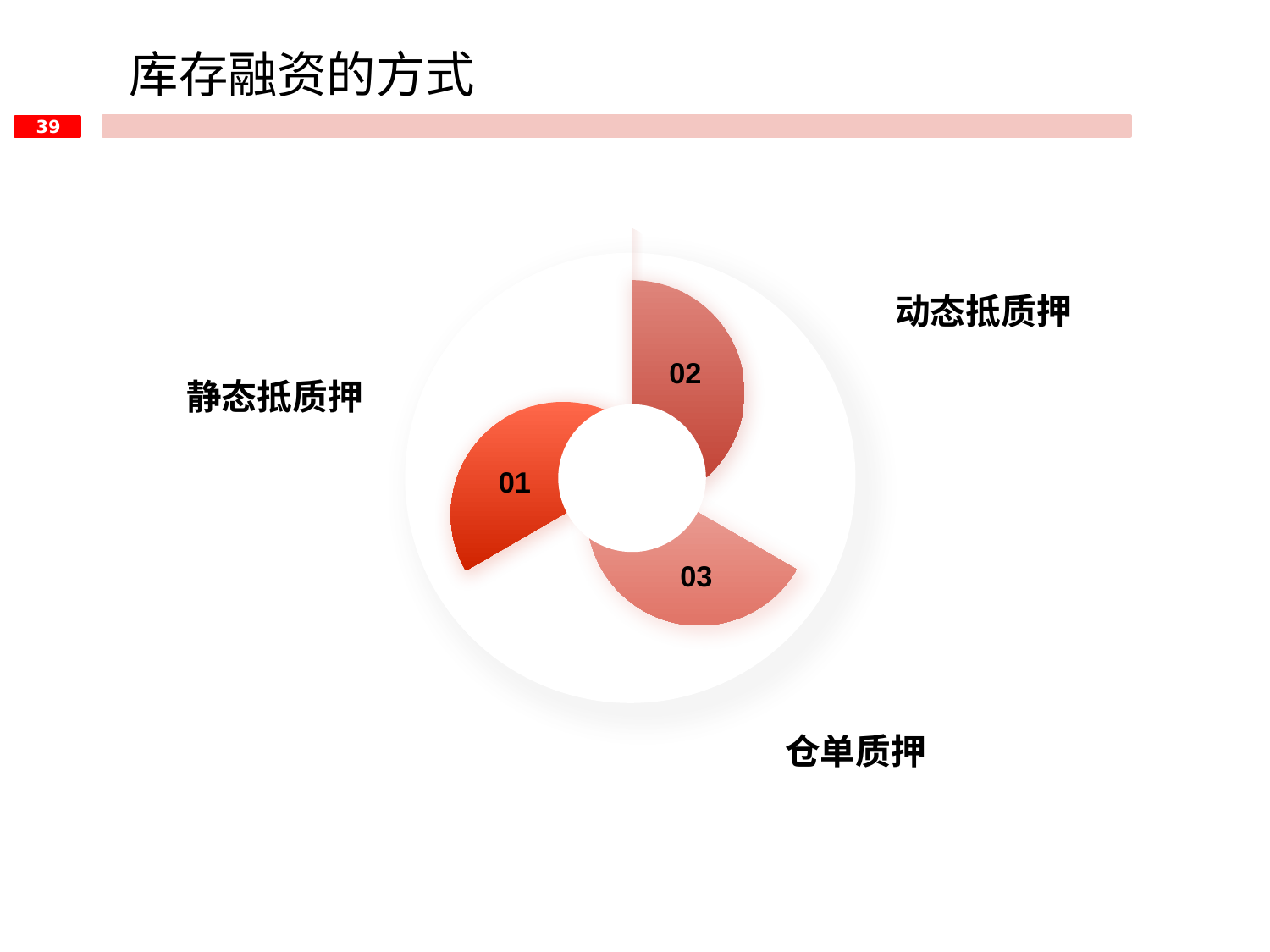

库存融资的方式
39

动态抵质押
02
静态抵质押

01

03
仓单质押